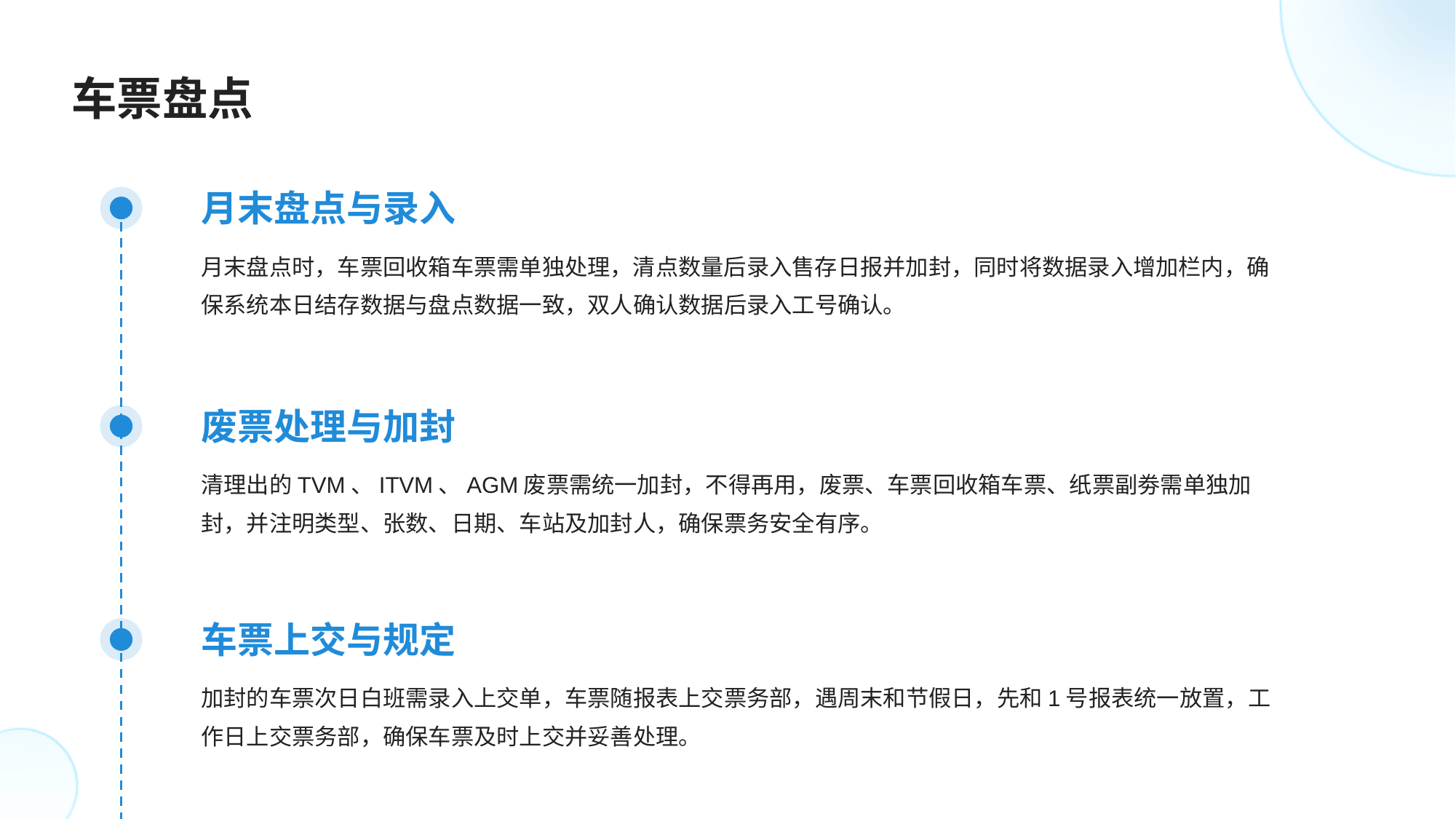

车票盘点
月末盘点与录入

月末盘点时，车票回收箱车票需单独处理，清点数量后录入售存日报并加封，同时将数据录入增加栏内，确保系统本日结存数据与盘点数据一致，双人确认数据后录入工号确认。
废票处理与加封

清理出的TVM、ITVM、AGM废票需统一加封，不得再用，废票、车票回收箱车票、纸票副劵需单独加封，并注明类型、张数、日期、车站及加封人，确保票务安全有序。
车票上交与规定

加封的车票次日白班需录入上交单，车票随报表上交票务部，遇周末和节假日，先和1号报表统一放置，工作日上交票务部，确保车票及时上交并妥善处理。